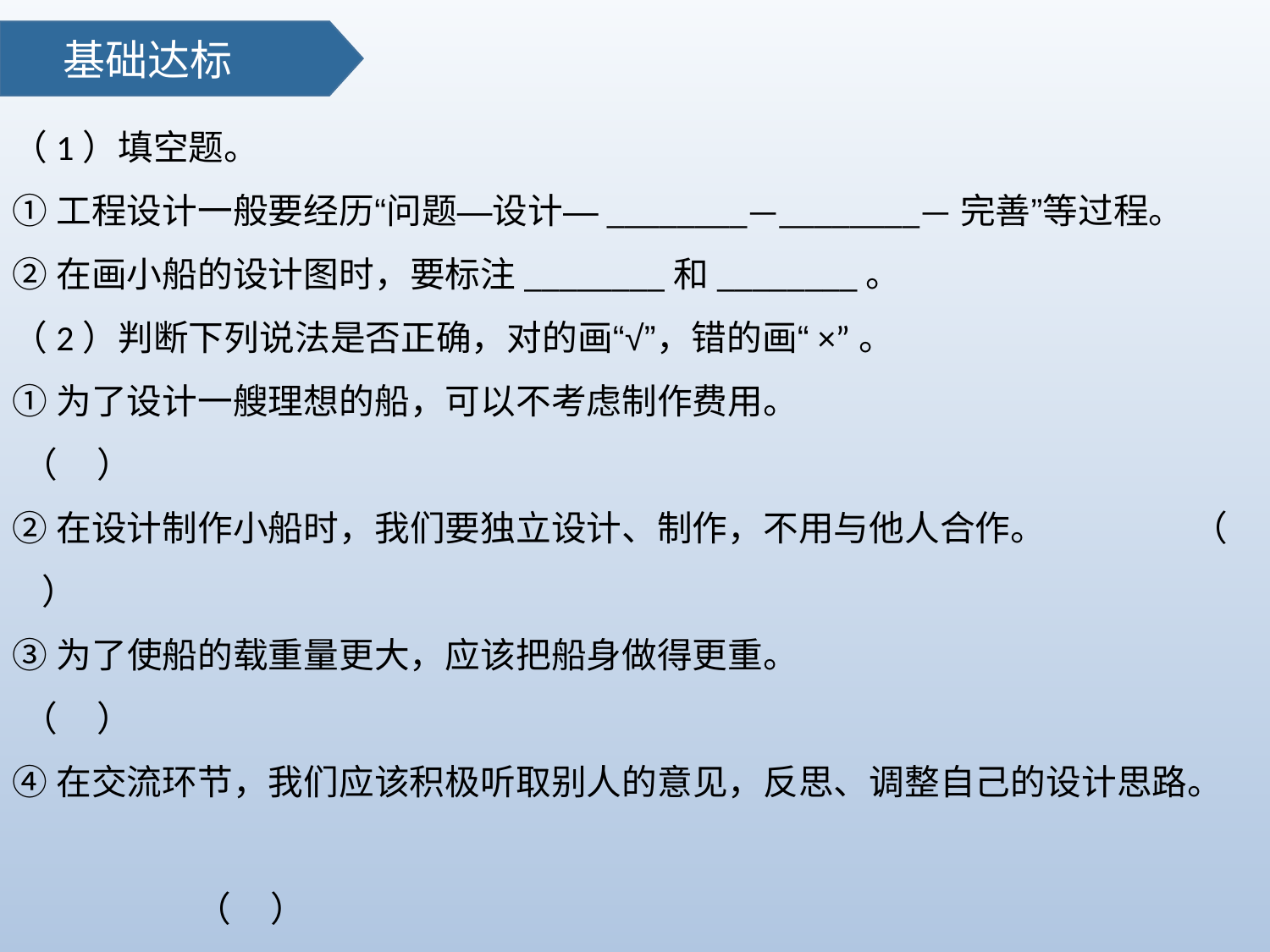

基础达标
（1）填空题。
①工程设计一般要经历“问题—设计—________—________—完善”等过程。
②在画小船的设计图时，要标注________和________。
（2）判断下列说法是否正确，对的画“√”，错的画“×”。
①为了设计一艘理想的船，可以不考虑制作费用。                                              （    ）
②在设计制作小船时，我们要独立设计、制作，不用与他人合作。               （    ）
③为了使船的载重量更大，应该把船身做得更重。                                              （    ）
④在交流环节，我们应该积极听取别人的意见，反思、调整自己的设计思路。
                                                                                                                                                （    ）
⑤如果发现其他组的设计比自己组的好，应该放弃自己组的设计，模仿其他组的设计。                                                                                                                              （    ）